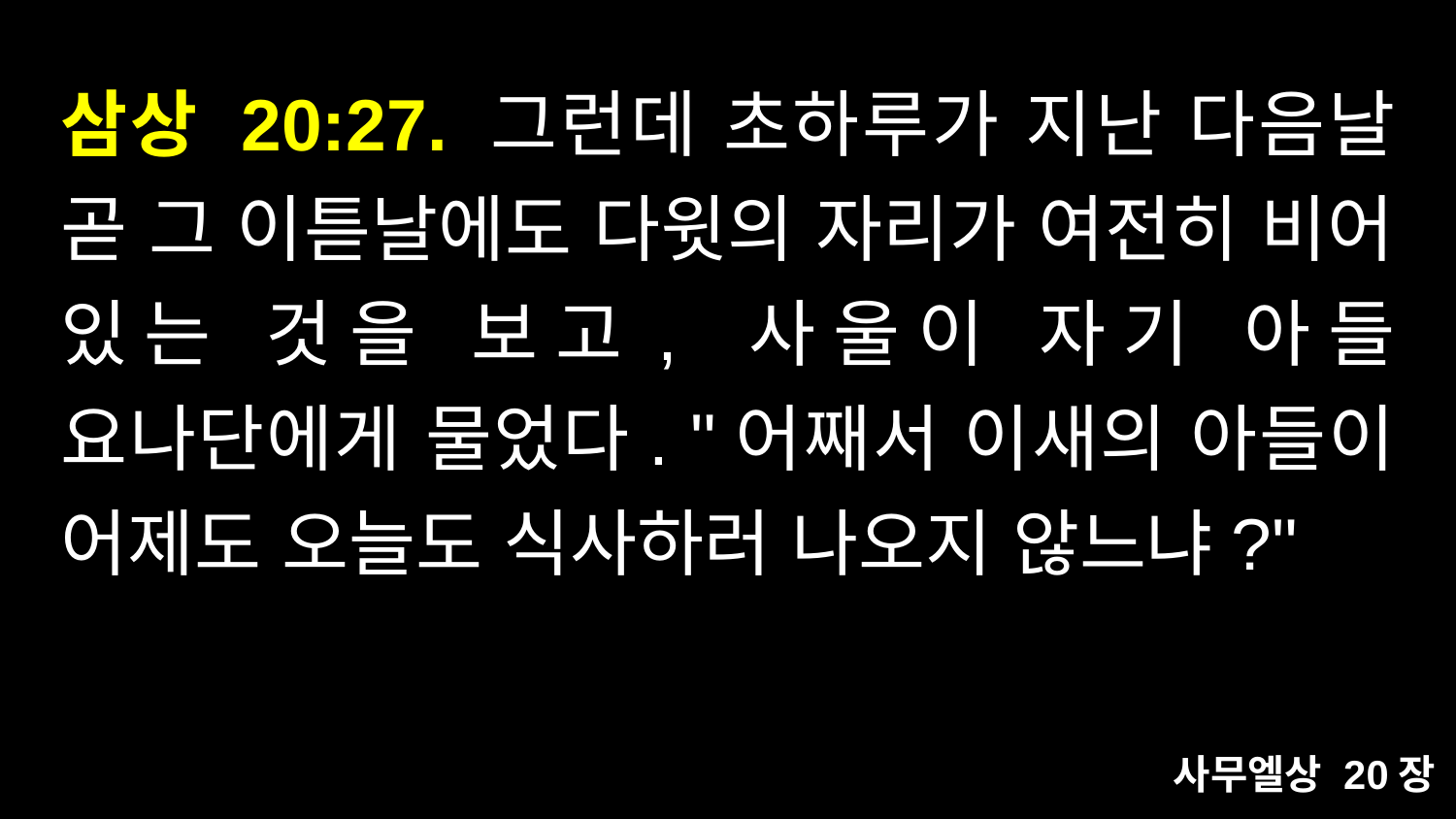

# 삼상 20:27. 그런데 초하루가 지난 다음날 곧 그 이튿날에도 다윗의 자리가 여전히 비어 있는 것을 보고, 사울이 자기 아들 요나단에게 물었다. "어째서 이새의 아들이 어제도 오늘도 식사하러 나오지 않느냐?"
사무엘상 20장